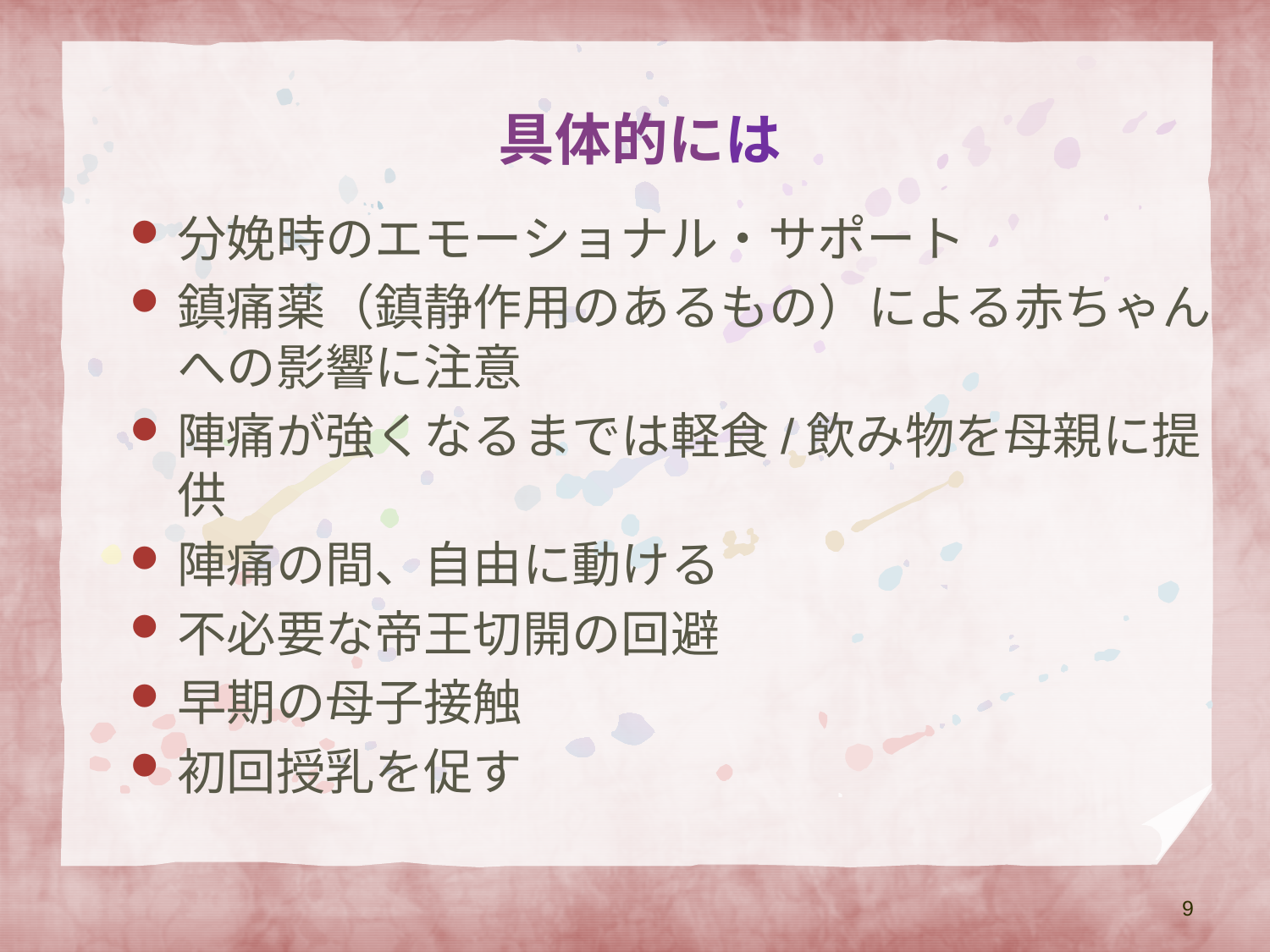

# 具体的には
分娩時のエモーショナル・サポート
鎮痛薬（鎮静作用のあるもの）による赤ちゃんへの影響に注意
陣痛が強くなるまでは軽食/飲み物を母親に提供
陣痛の間、自由に動ける
不必要な帝王切開の回避
早期の母子接触
初回授乳を促す
9